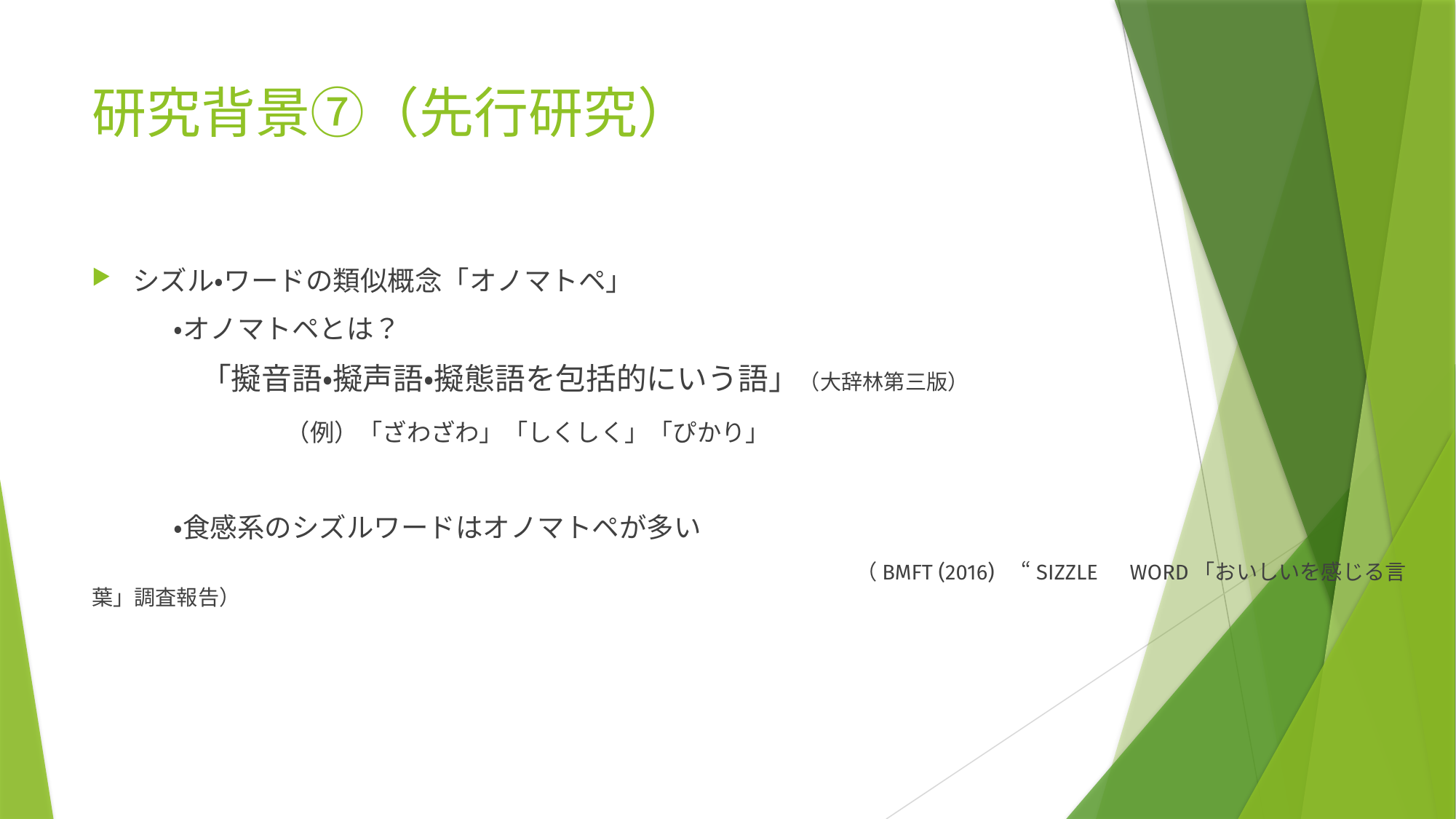

# 研究背景⑦（先行研究）
シズル・ワードの類似概念「オノマトペ」
　　　・オノマトペとは？
　　　　「擬音語・擬声語・擬態語を包括的にいう語」（大辞林第三版）
　　　　　　　（例）「ざわざわ」「しくしく」「ぴかり」

　　　・食感系のシズルワードはオノマトペが多い
     							（BMFT (2016)　“SIZZLE　WORD「おいしいを感じる言葉」調査報告）